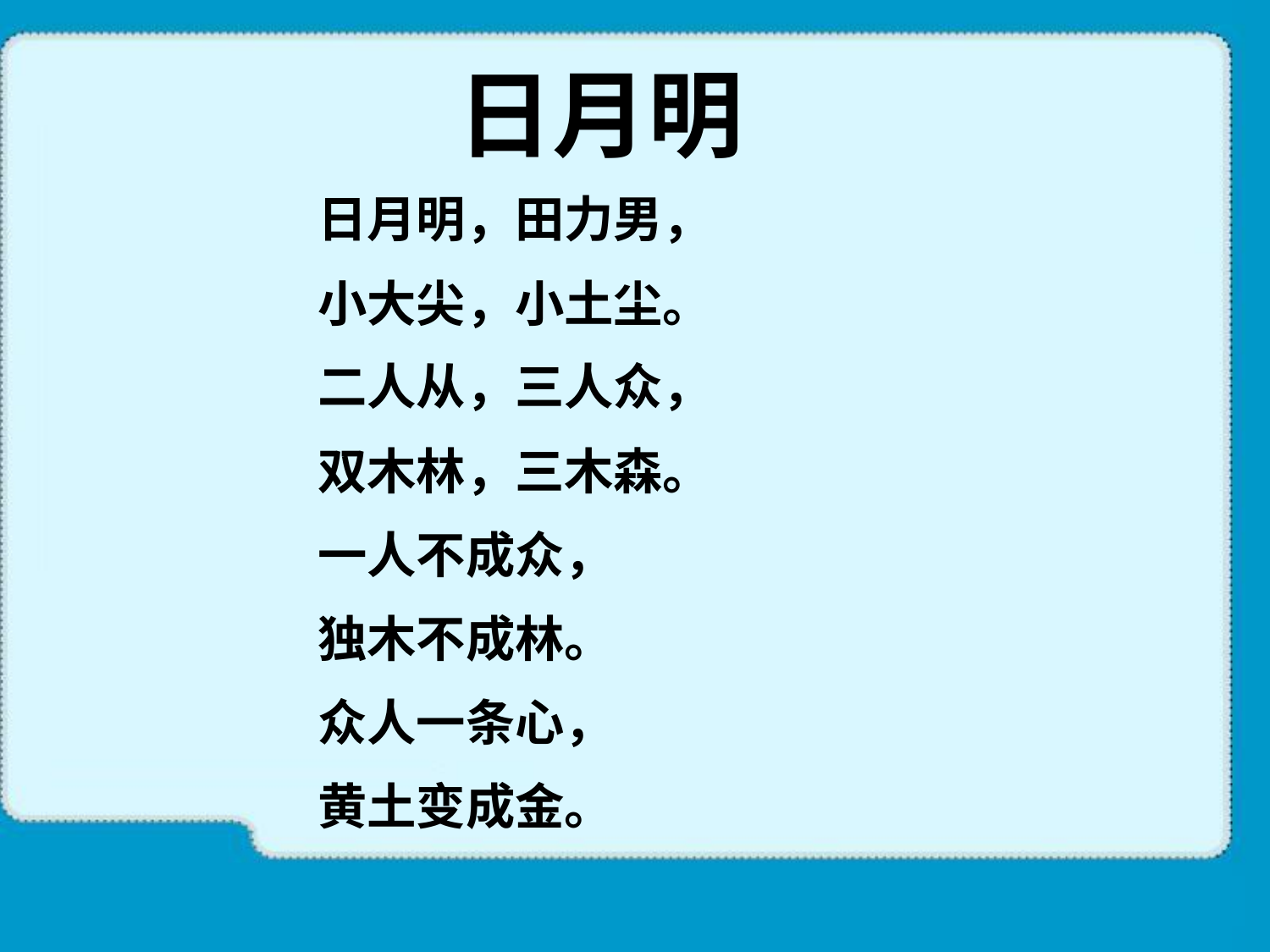

日月明
日月明，田力男，
小大尖，小土尘。
二人从，三人众，
双木林，三木森。
一人不成众，
独木不成林。
众人一条心，
黄土变成金。